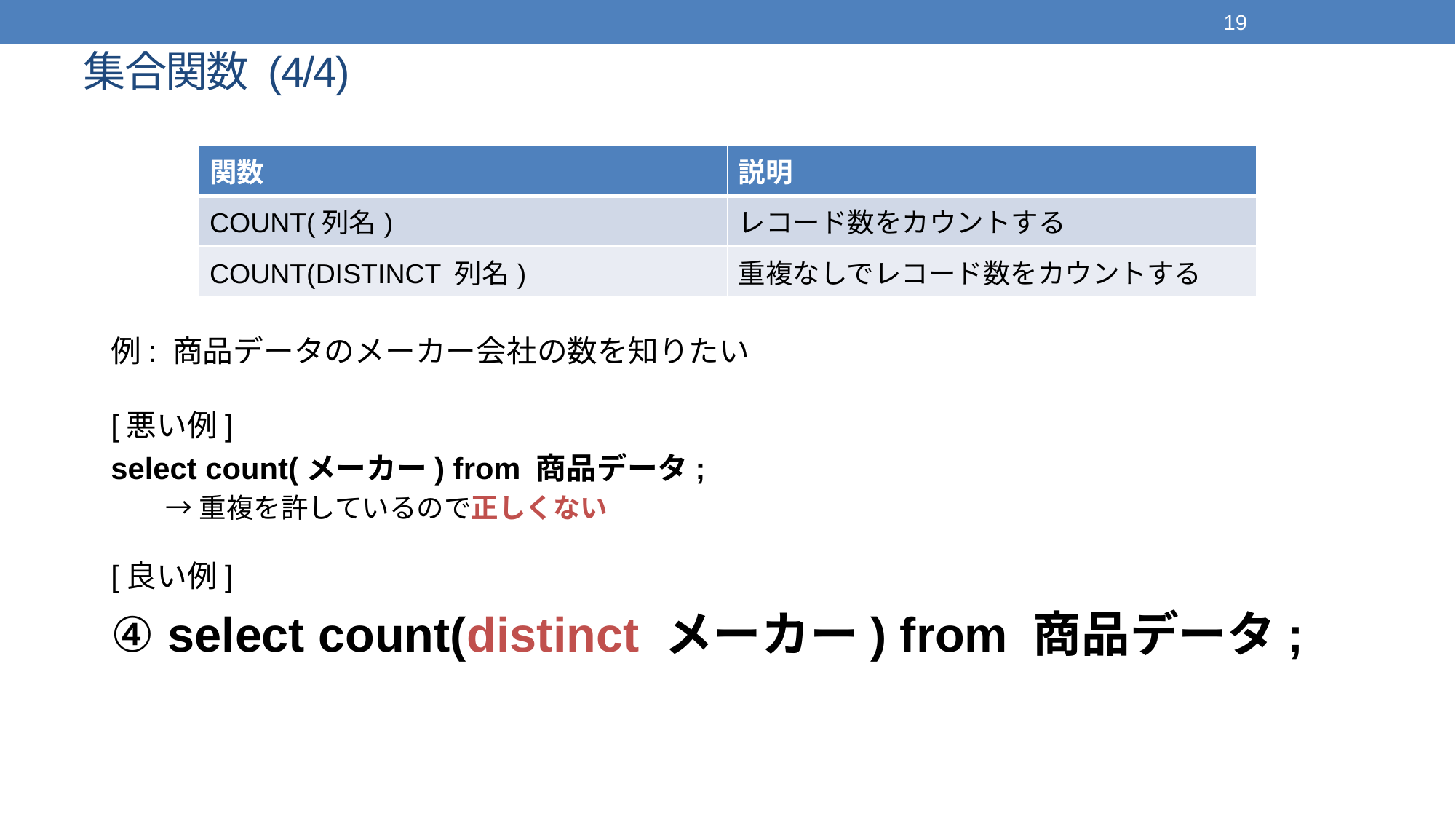

19
# 集合関数 (4/4)
| 関数 | 説明 |
| --- | --- |
| COUNT(列名) | レコード数をカウントする |
| COUNT(DISTINCT 列名) | 重複なしでレコード数をカウントする |
例: 商品データのメーカー会社の数を知りたい

[悪い例]
select count(メーカー) from 商品データ;
→重複を許しているので正しくない

[良い例]
④ select count(distinct メーカー) from 商品データ;